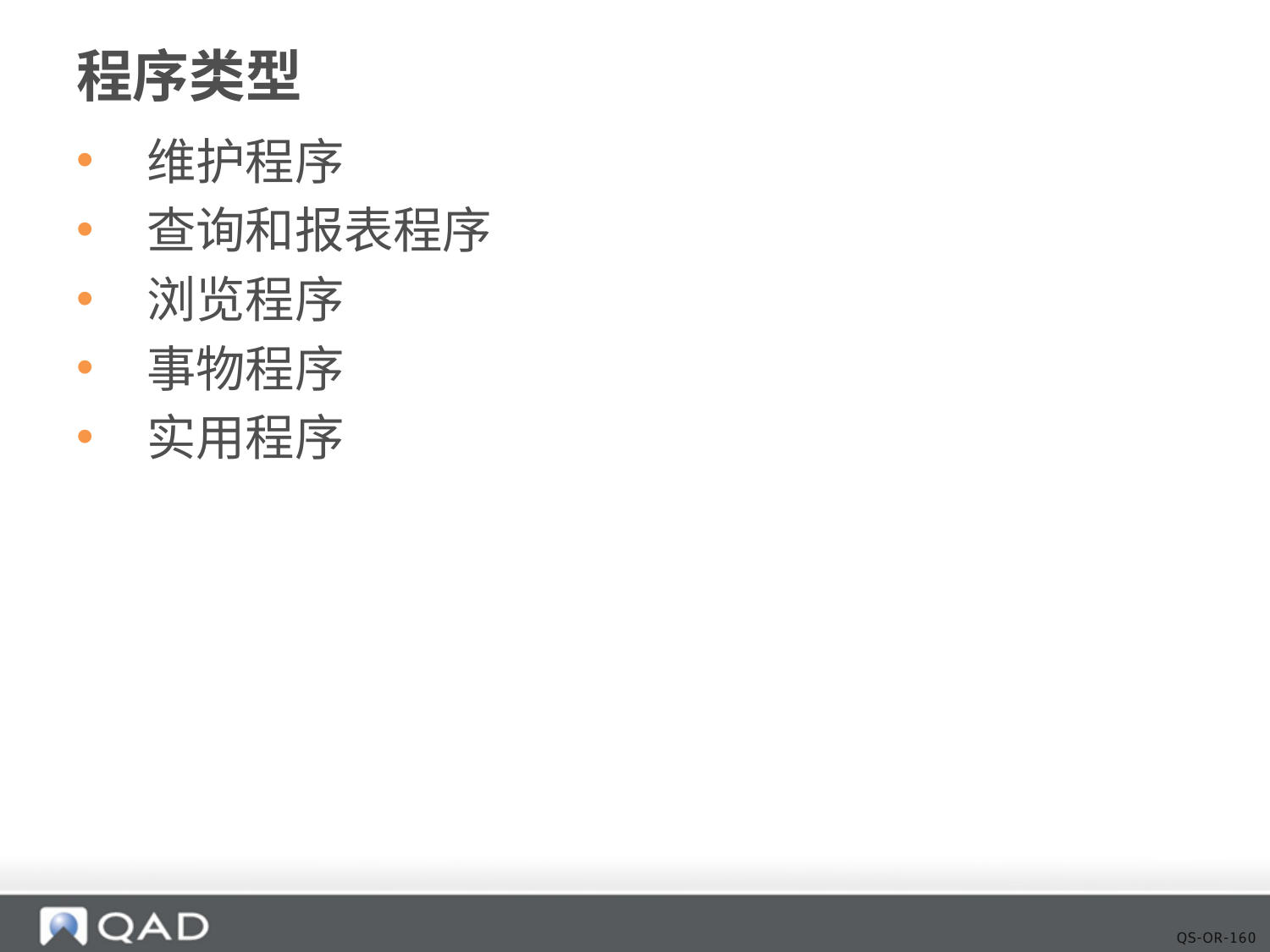

# 程序类型
 维护程序
 查询和报表程序
 浏览程序
 事物程序
 实用程序

QS-OR-160